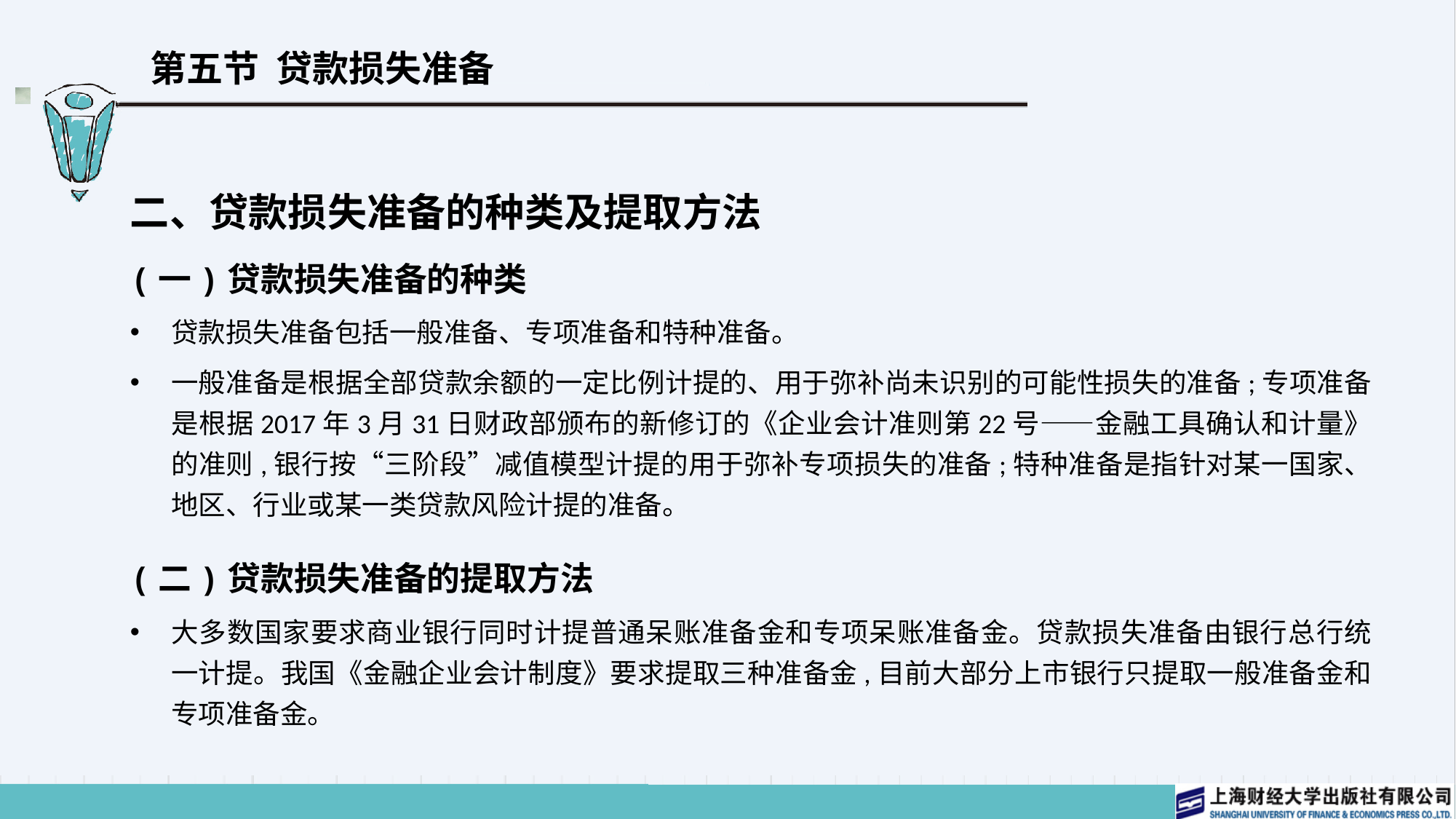

# 第五节  贷款损失准备
二、贷款损失准备的种类及提取方法
(一)贷款损失准备的种类
贷款损失准备包括一般准备、专项准备和特种准备。
一般准备是根据全部贷款余额的一定比例计提的、用于弥补尚未识别的可能性损失的准备;专项准备是根据2017年3月31日财政部颁布的新修订的《企业会计准则第22号——金融工具确认和计量》的准则,银行按“三阶段”减值模型计提的用于弥补专项损失的准备;特种准备是指针对某一国家、地区、行业或某一类贷款风险计提的准备。
(二)贷款损失准备的提取方法
大多数国家要求商业银行同时计提普通呆账准备金和专项呆账准备金。贷款损失准备由银行总行统一计提。我国《金融企业会计制度》要求提取三种准备金,目前大部分上市银行只提取一般准备金和专项准备金。